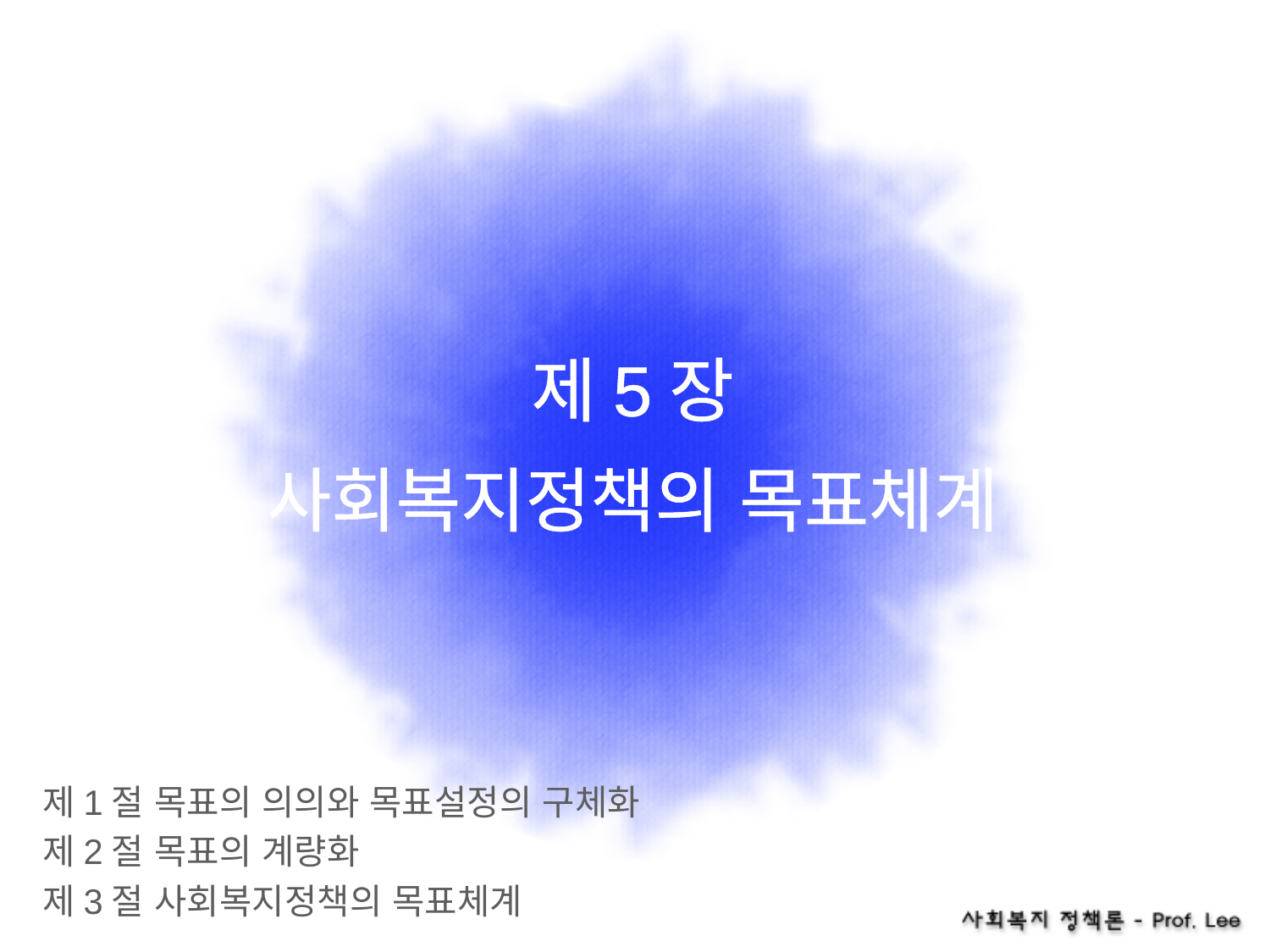

# 제5장 사회복지정책의 목표체계
제1절 목표의 의의와 목표설정의 구체화
제2절 목표의 계량화
제3절 사회복지정책의 목표체계